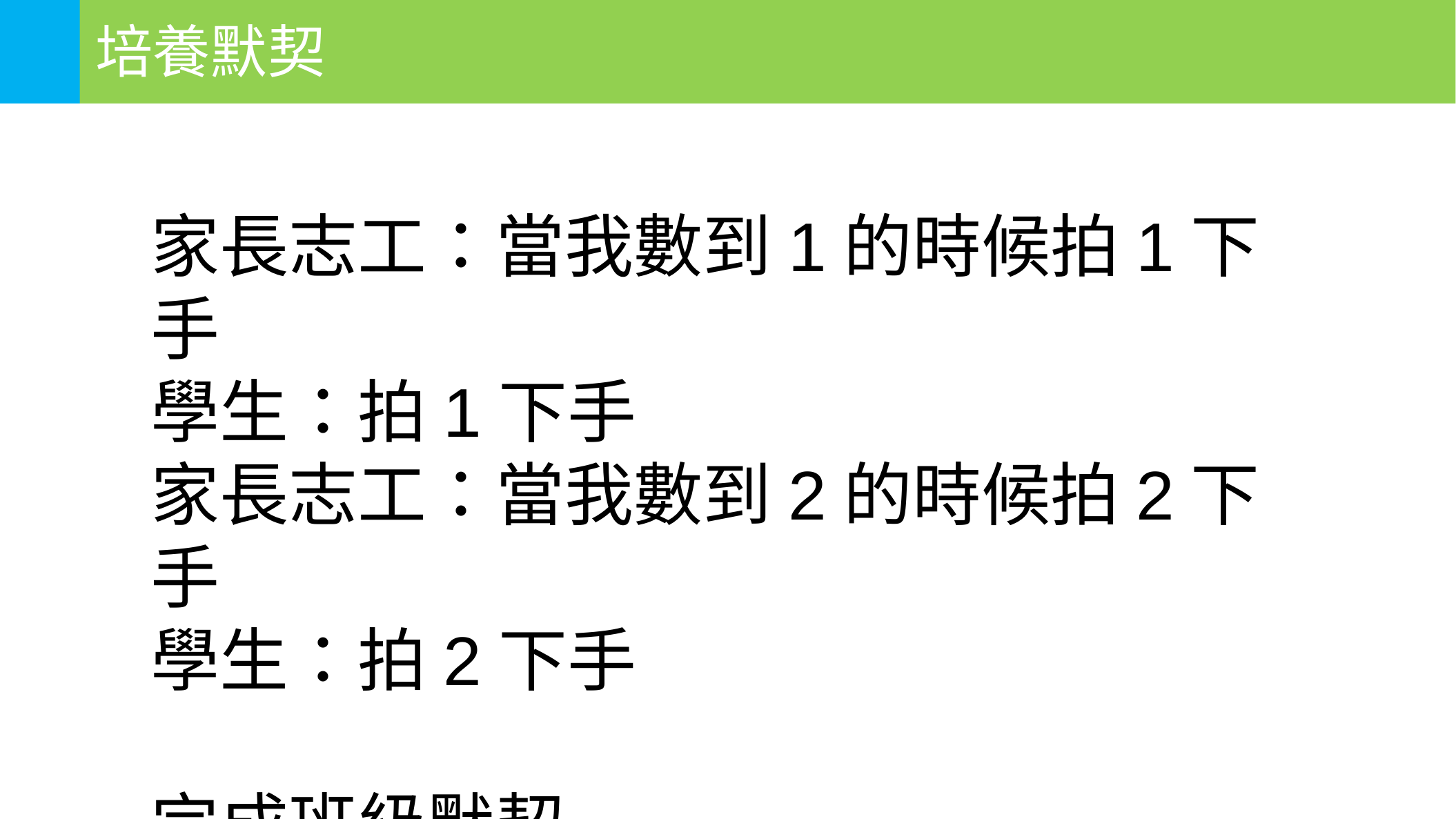

培養默契
家長志工：當我數到1的時候拍1下手
學生：拍1下手
家長志工：當我數到2的時候拍2下手
學生：拍2下手

完成班級默契